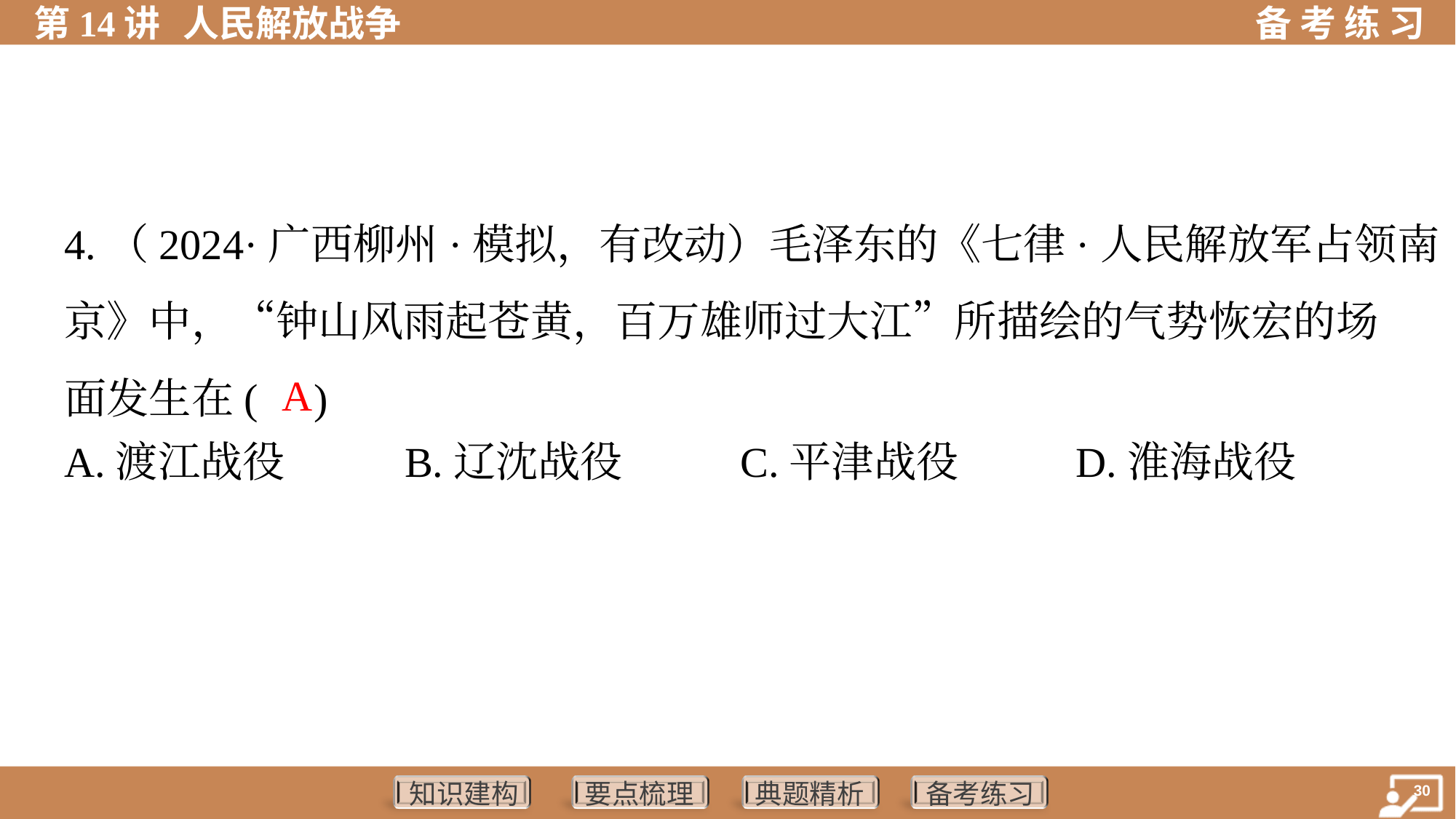

4.（2024·广西柳州·模拟，有改动）毛泽东的《七律·人民解放军占领南
京》中，“钟山风雨起苍黄，百万雄师过大江”所描绘的气势恢宏的场
面发生在(     )
  A
A.渡江战役	B.辽沈战役	C.平津战役	D.淮海战役